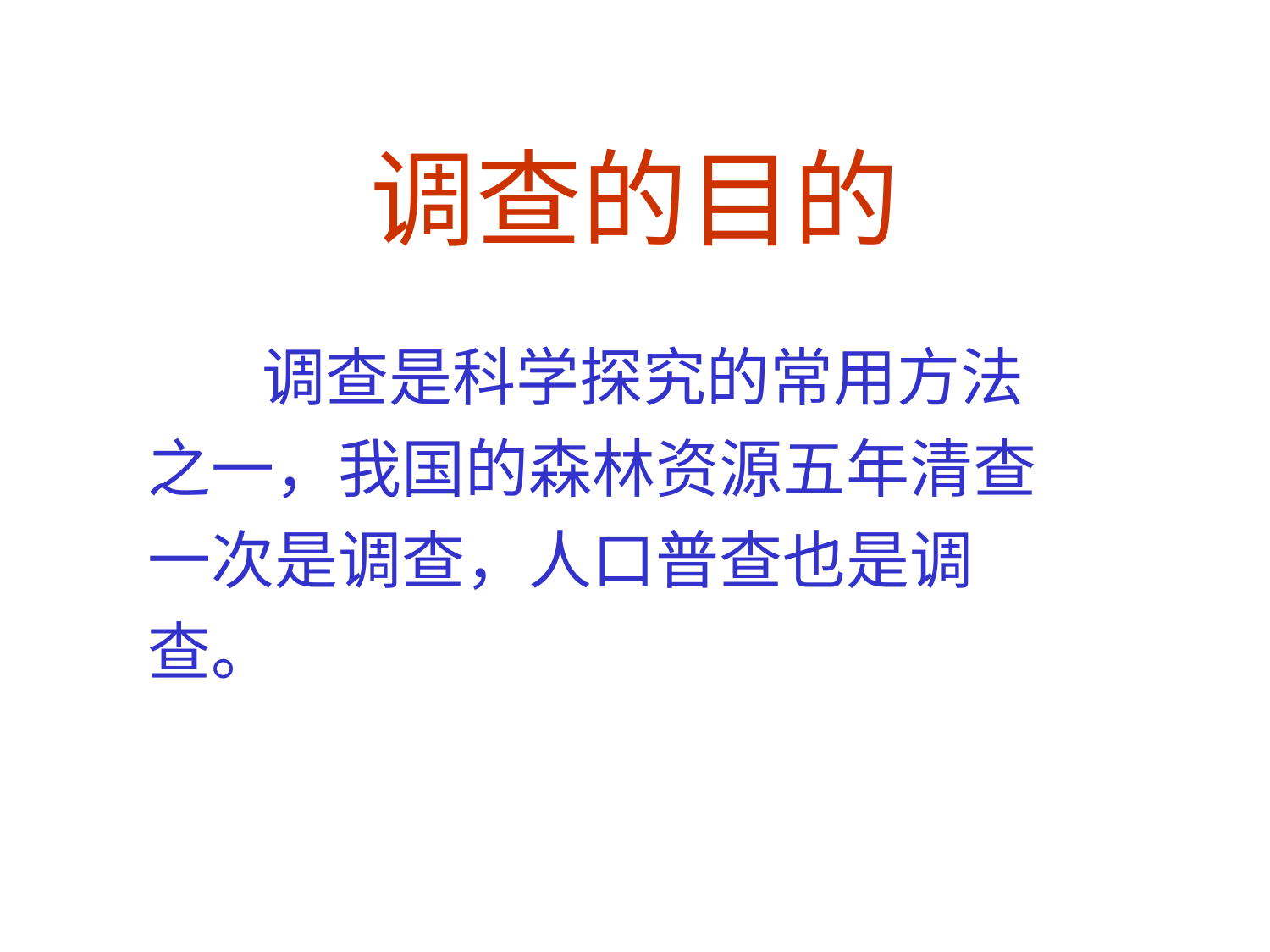

# 调查的目的
       调查是科学探究的常用方法之一，我国的森林资源五年清查一次是调查，人口普查也是调查。